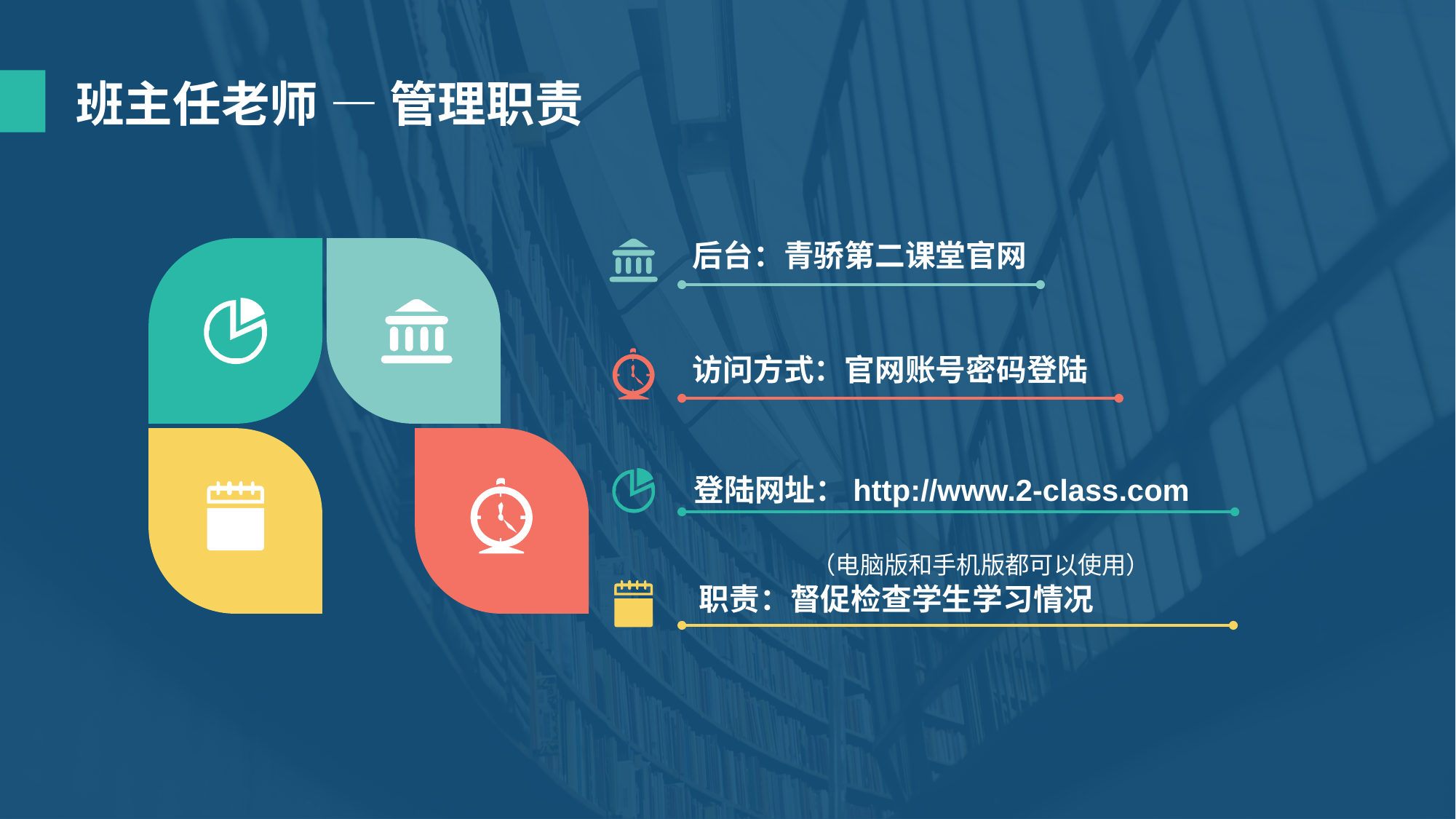

班主任老师 — 管理职责
后台：青骄第二课堂官网

访问方式：官网账号密码登陆

登陆网址：http://www.2-class.com
                （电脑版和手机版都可以使用）

职责：督促检查学生学习情况